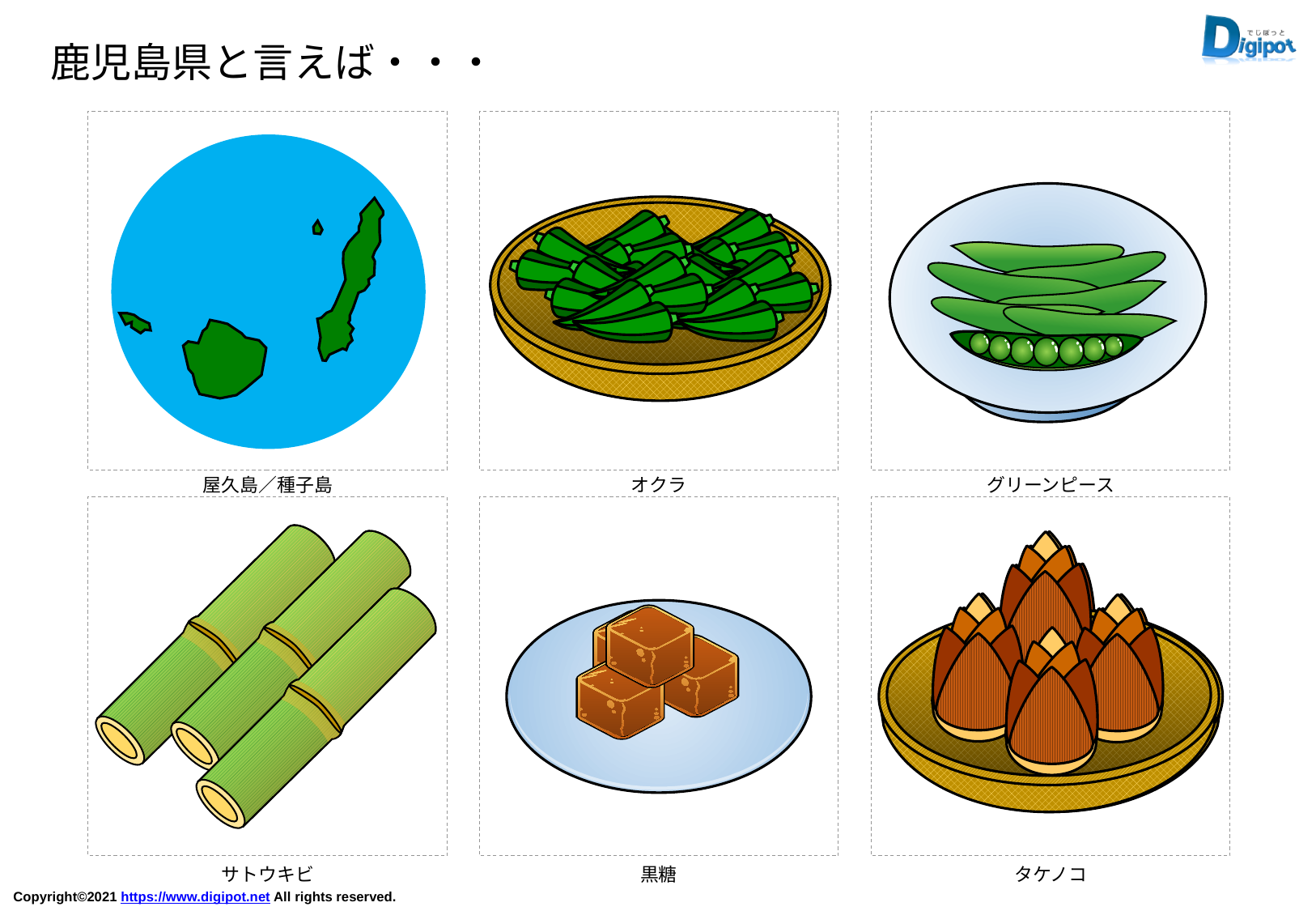

鹿児島県と言えば・・・

屋久島／種子島
オクラ
グリーンピース

サトウキビ
黒糖
タケノコ